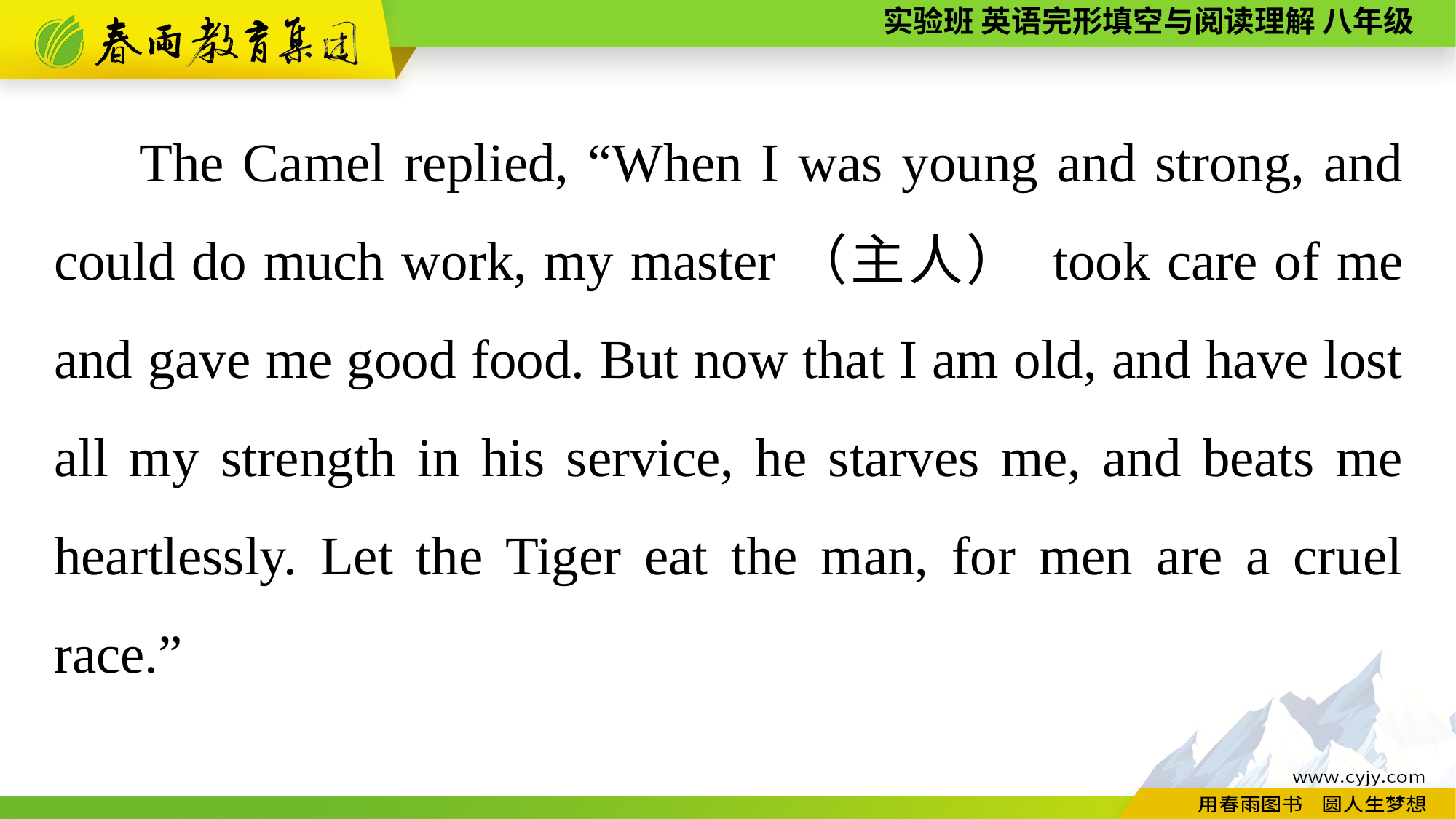

The Camel replied, “When I was young and strong, and could do much work, my master（主人） took care of me and gave me good food. But now that I am old, and have lost all my strength in his service, he starves me, and beats me heartlessly. Let the Tiger eat the man, for men are a cruel race.”